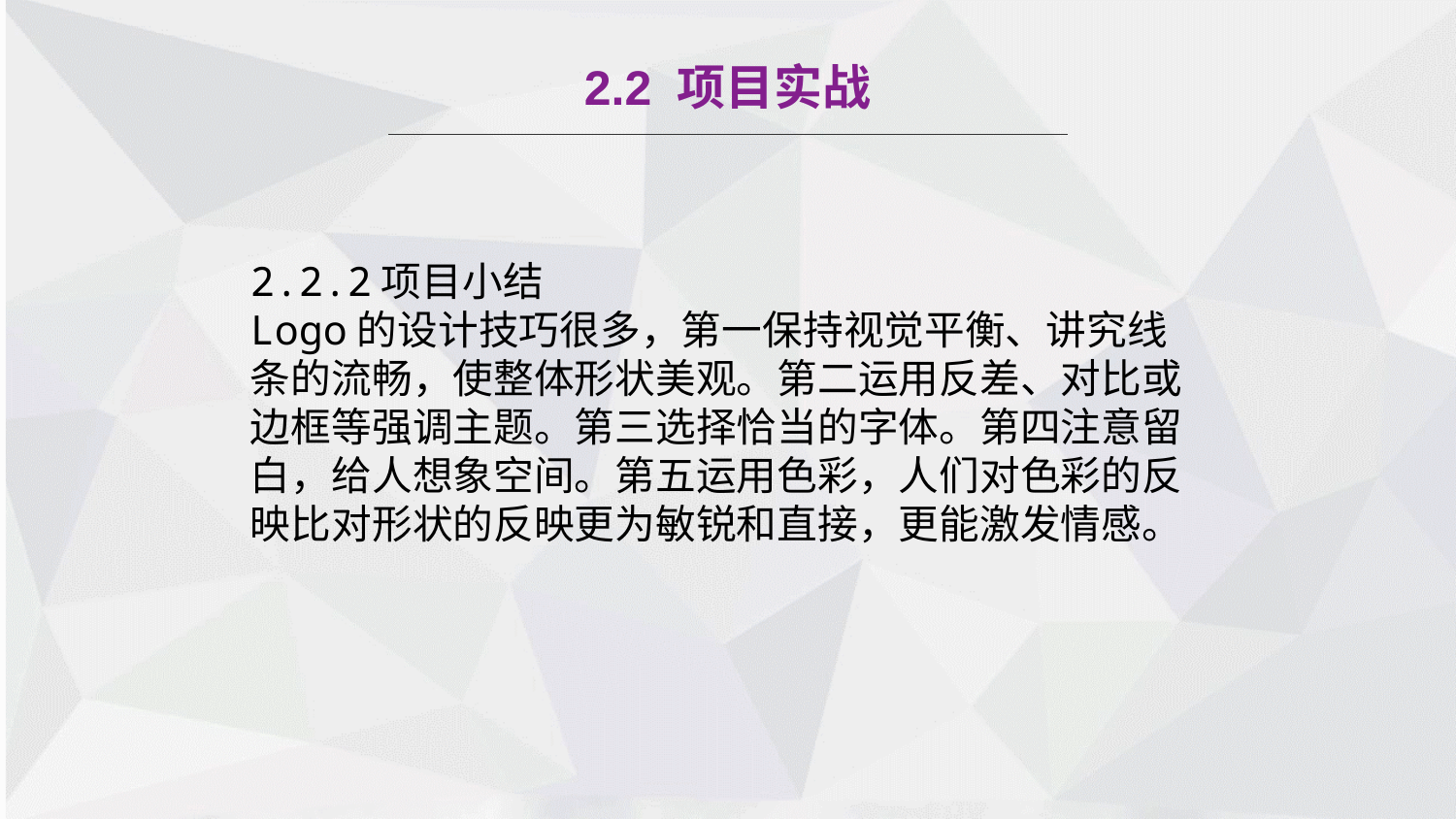

2.2 项目实战
2.2.2项目小结
Logo的设计技巧很多，第一保持视觉平衡、讲究线条的流畅，使整体形状美观。第二运用反差、对比或边框等强调主题。第三选择恰当的字体。第四注意留白，给人想象空间。第五运用色彩，人们对色彩的反映比对形状的反映更为敏锐和直接，更能激发情感。